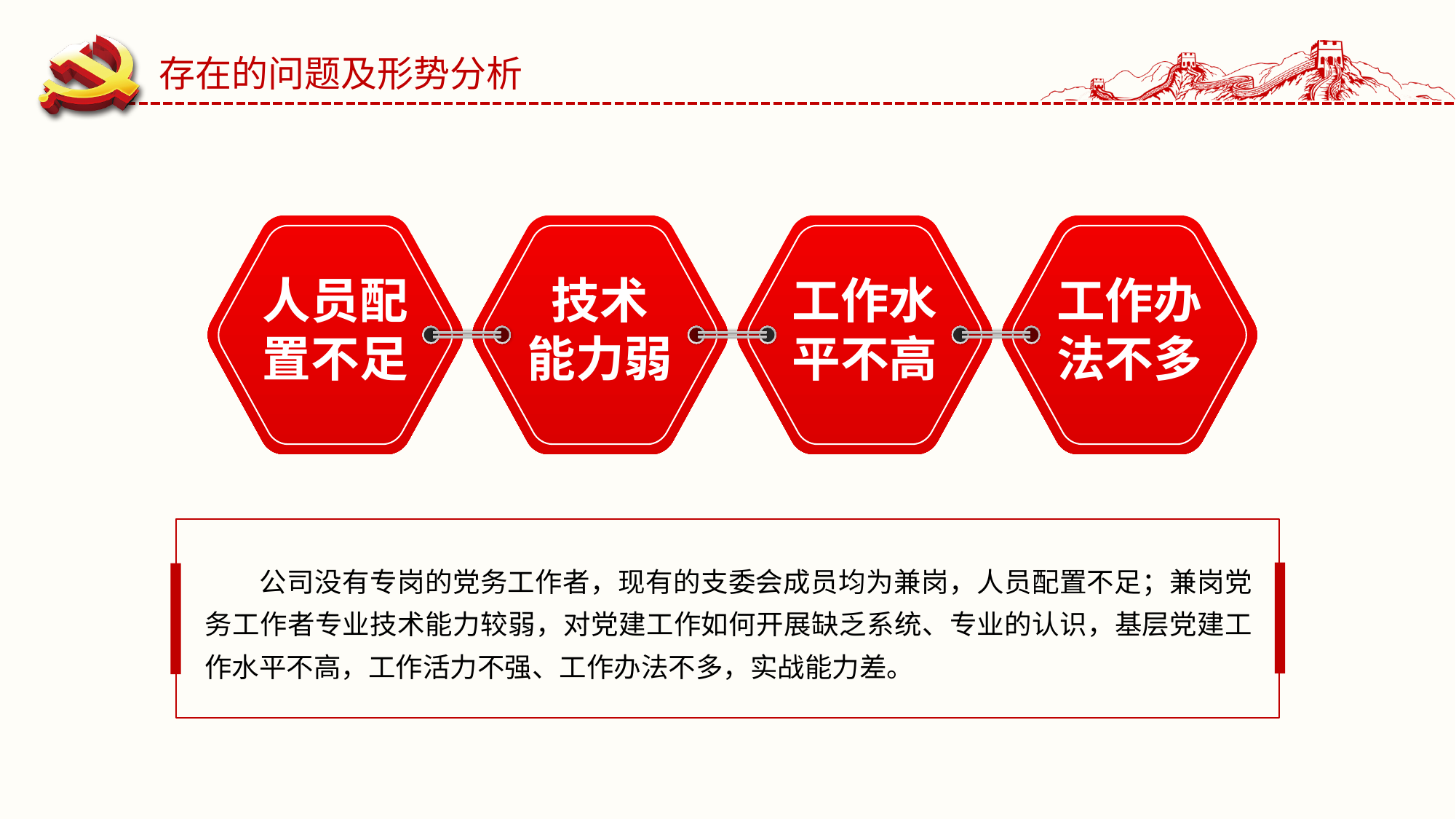

存在的问题及形势分析

技术
能力弱

工作水平不高

工作办法不多

人员配置不足

公司没有专岗的党务工作者，现有的支委会成员均为兼岗，人员配置不足；兼岗党务工作者专业技术能力较弱，对党建工作如何开展缺乏系统、专业的认识，基层党建工作水平不高，工作活力不强、工作办法不多，实战能力差。